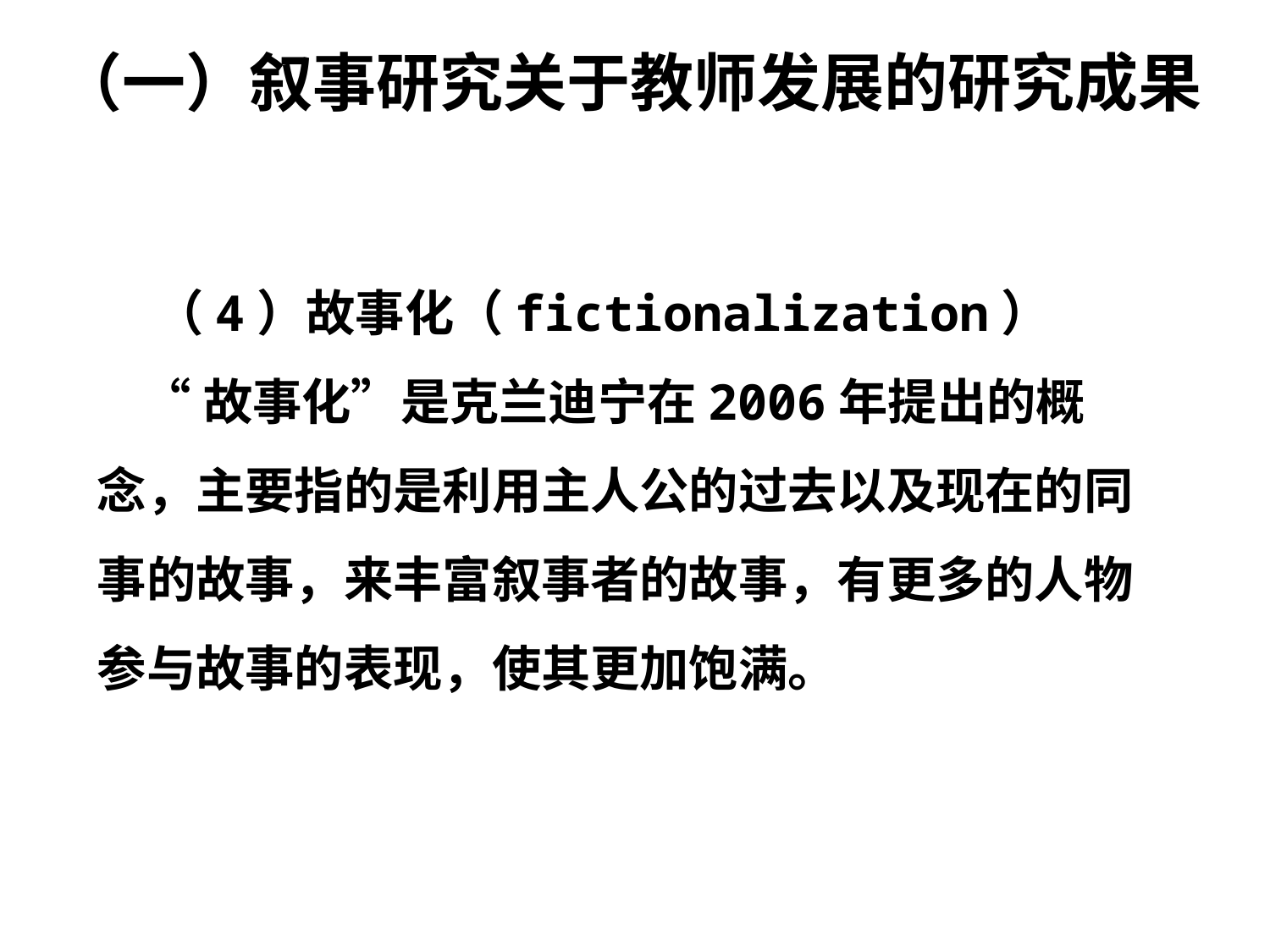

（一）叙事研究关于教师发展的研究成果
    （4）故事化（fictionalization）
    “故事化”是克兰迪宁在2006年提出的概念，主要指的是利用主人公的过去以及现在的同事的故事，来丰富叙事者的故事，有更多的人物参与故事的表现，使其更加饱满。